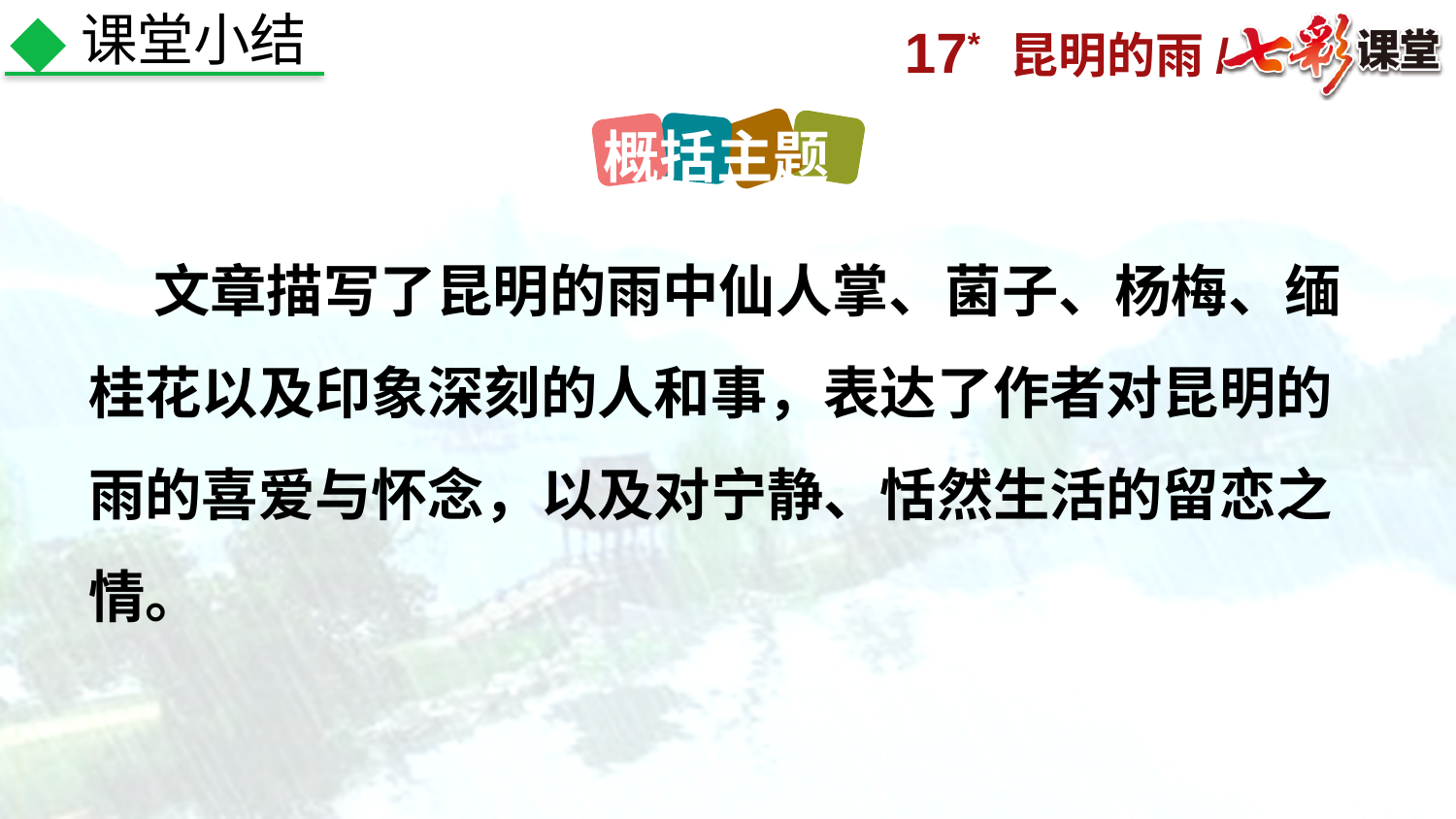

课堂小结

概括主题

    文章描写了昆明的雨中仙人掌、菌子、杨梅、缅桂花以及印象深刻的人和事，表达了作者对昆明的雨的喜爱与怀念，以及对宁静、恬然生活的留恋之情。